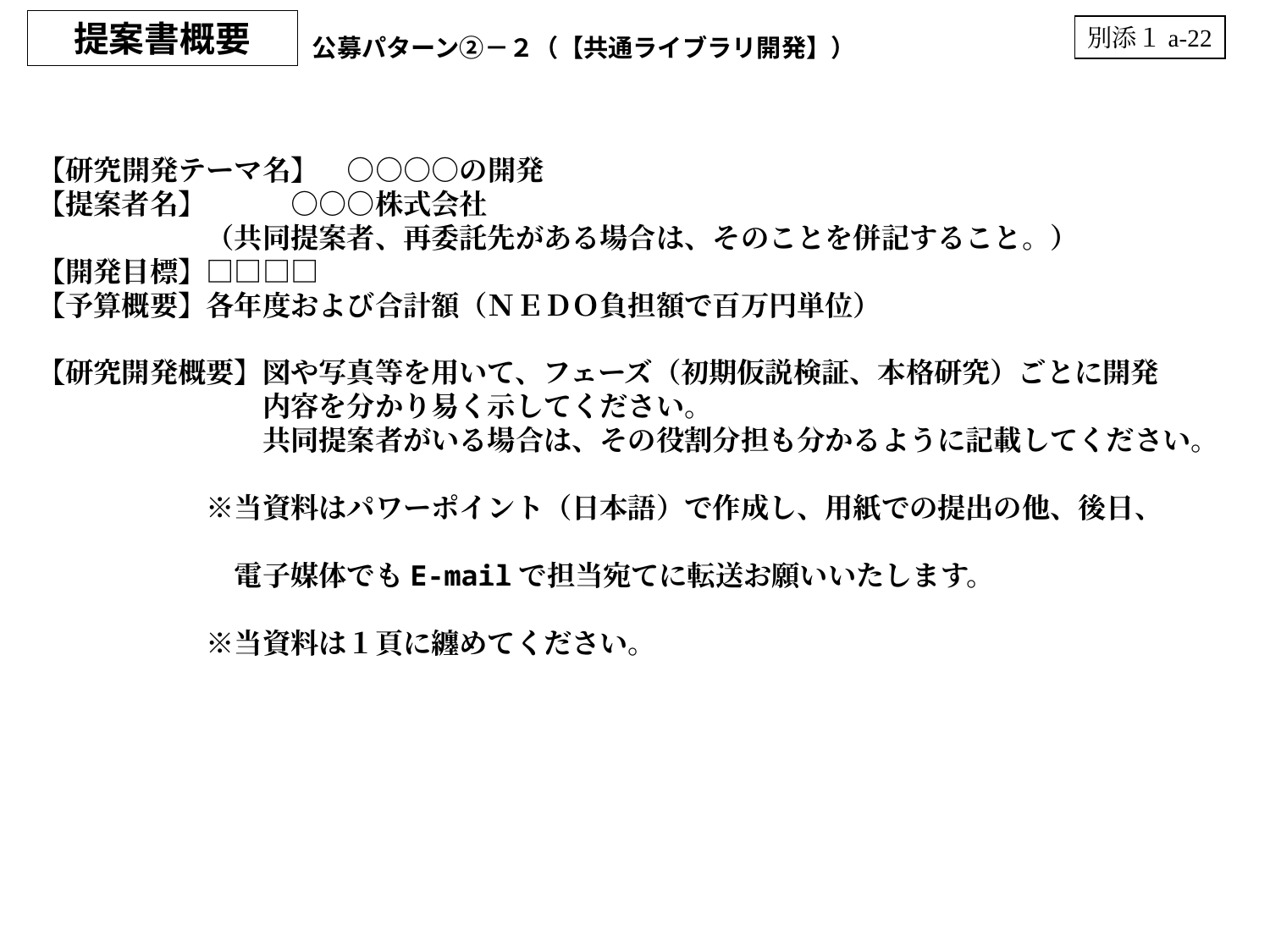

提案書概要
別添１a-22
公募パターン②－２（【共通ライブラリ開発】）
【研究開発テーマ名】　○○○○の開発
【提案者名】　　　○○○株式会社
　　　　　　（共同提案者、再委託先がある場合は、そのことを併記すること。）
【開発目標】□□□□
【予算概要】各年度および合計額（ＮＥＤＯ負担額で百万円単位）

【研究開発概要】図や写真等を用いて、フェーズ（初期仮説検証、本格研究）ごとに開発
　　　　　　　　内容を分かり易く示してください。
　　　　　　　　共同提案者がいる場合は、その役割分担も分かるように記載してください。

　　　　　　※当資料はパワーポイント（日本語）で作成し、用紙での提出の他、後日、
　　　　　　　電子媒体でもE-mailで担当宛てに転送お願いいたします。

　　　　　　※当資料は１頁に纏めてください。